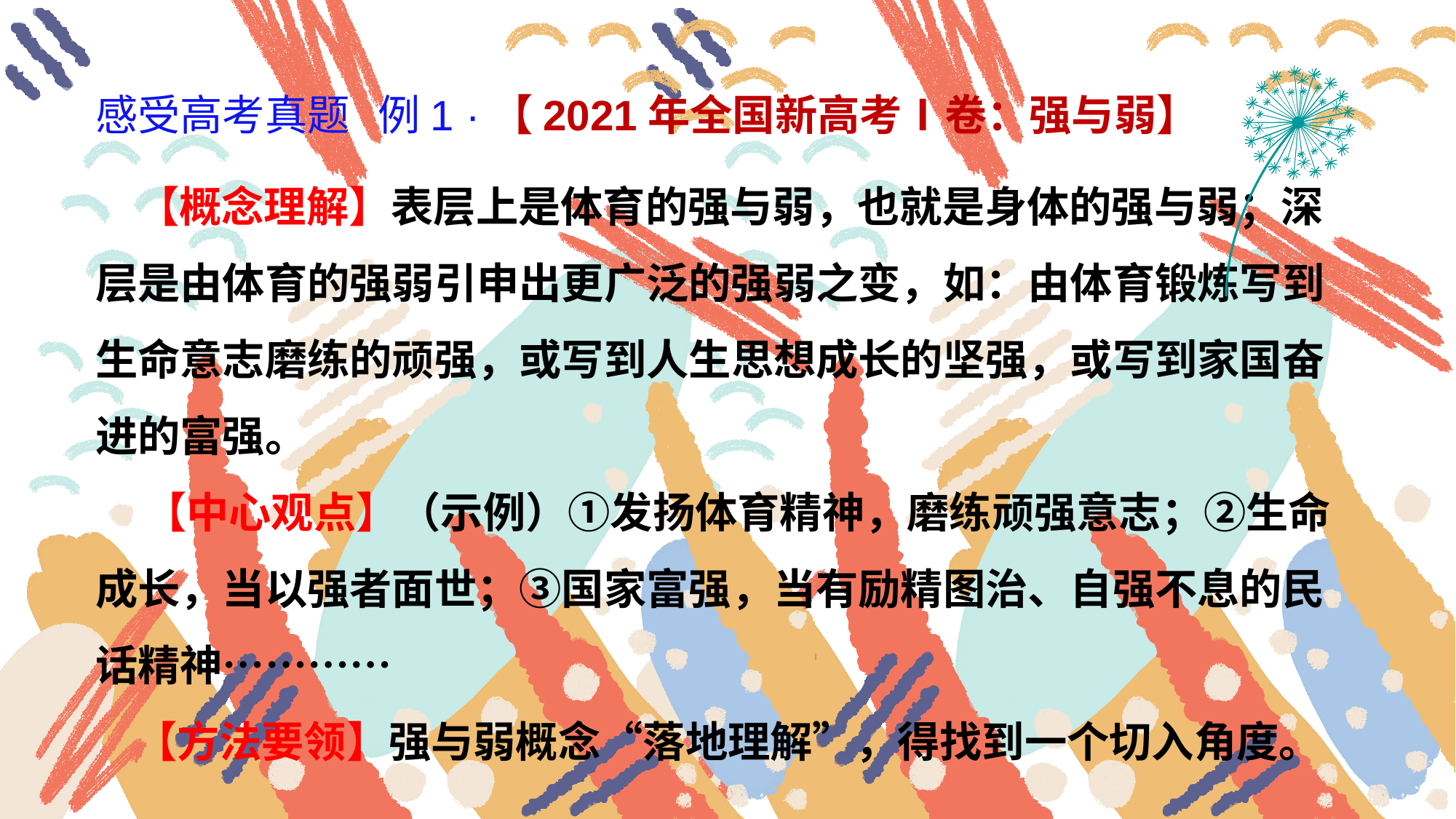

感受高考真题   例1 ·【2021年全国新高考Ⅰ卷：强与弱】
    【概念理解】表层上是体育的强与弱，也就是身体的强与弱；深层是由体育的强弱引申出更广泛的强弱之变，如：由体育锻炼写到生命意志磨练的顽强，或写到人生思想成长的坚强，或写到家国奋进的富强。
    【中心观点】（示例）①发扬体育精神，磨练顽强意志；②生命成长，当以强者面世；③国家富强，当有励精图治、自强不息的民话精神…………
   【方法要领】强与弱概念“落地理解”，得找到一个切入角度。